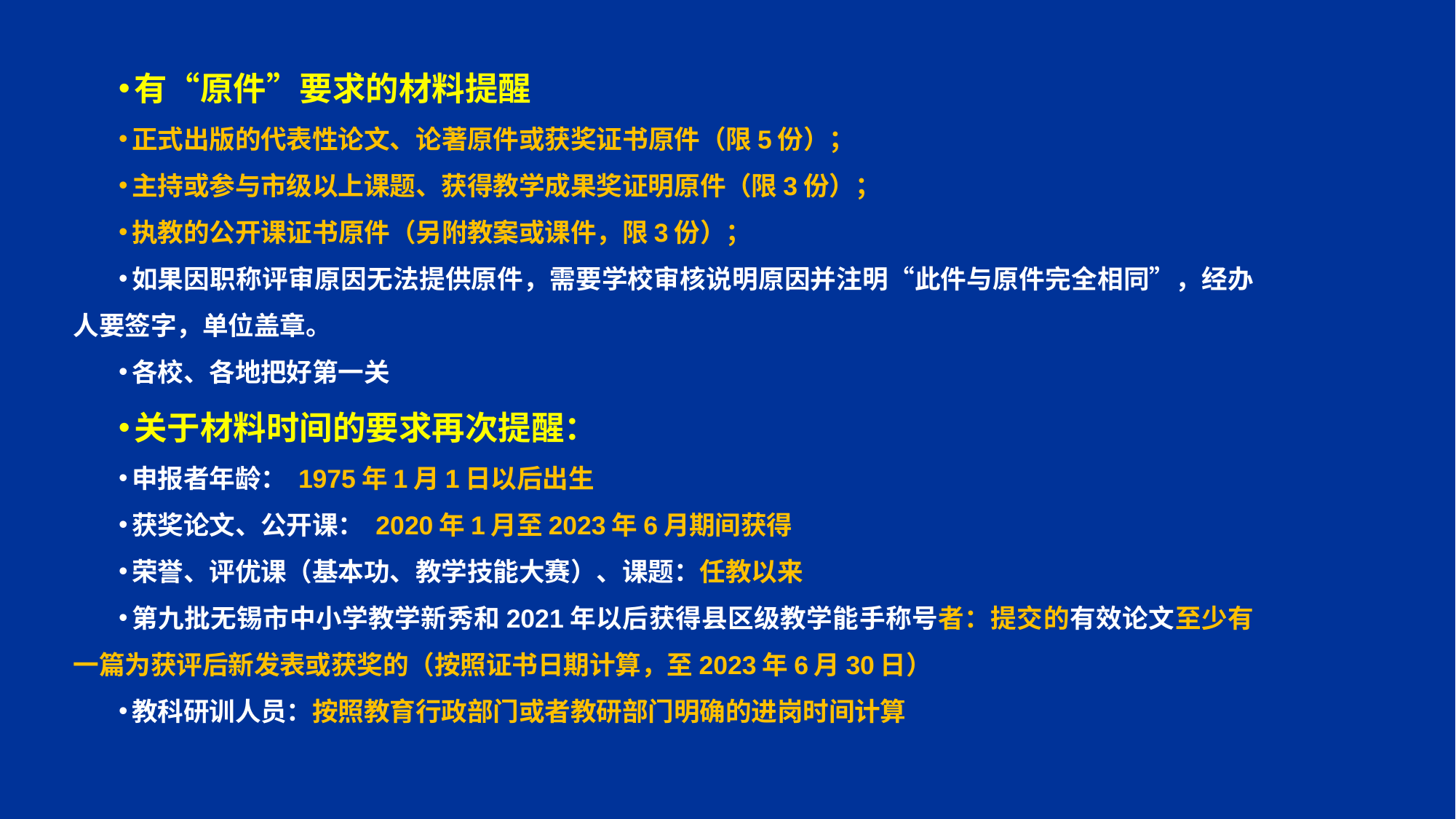

有“原件”要求的材料提醒
正式出版的代表性论文、论著原件或获奖证书原件（限5份）；
主持或参与市级以上课题、获得教学成果奖证明原件（限3份）；
执教的公开课证书原件（另附教案或课件，限3份）；
如果因职称评审原因无法提供原件，需要学校审核说明原因并注明“此件与原件完全相同”，经办人要签字，单位盖章。
各校、各地把好第一关
关于材料时间的要求再次提醒：
申报者年龄： 1975年1月1日以后出生
获奖论文、公开课： 2020年1月至2023年6月期间获得
荣誉、评优课（基本功、教学技能大赛）、课题：任教以来
第九批无锡市中小学教学新秀和2021年以后获得县区级教学能手称号者：提交的有效论文至少有一篇为获评后新发表或获奖的（按照证书日期计算，至2023年6月30日）
教科研训人员：按照教育行政部门或者教研部门明确的进岗时间计算

9